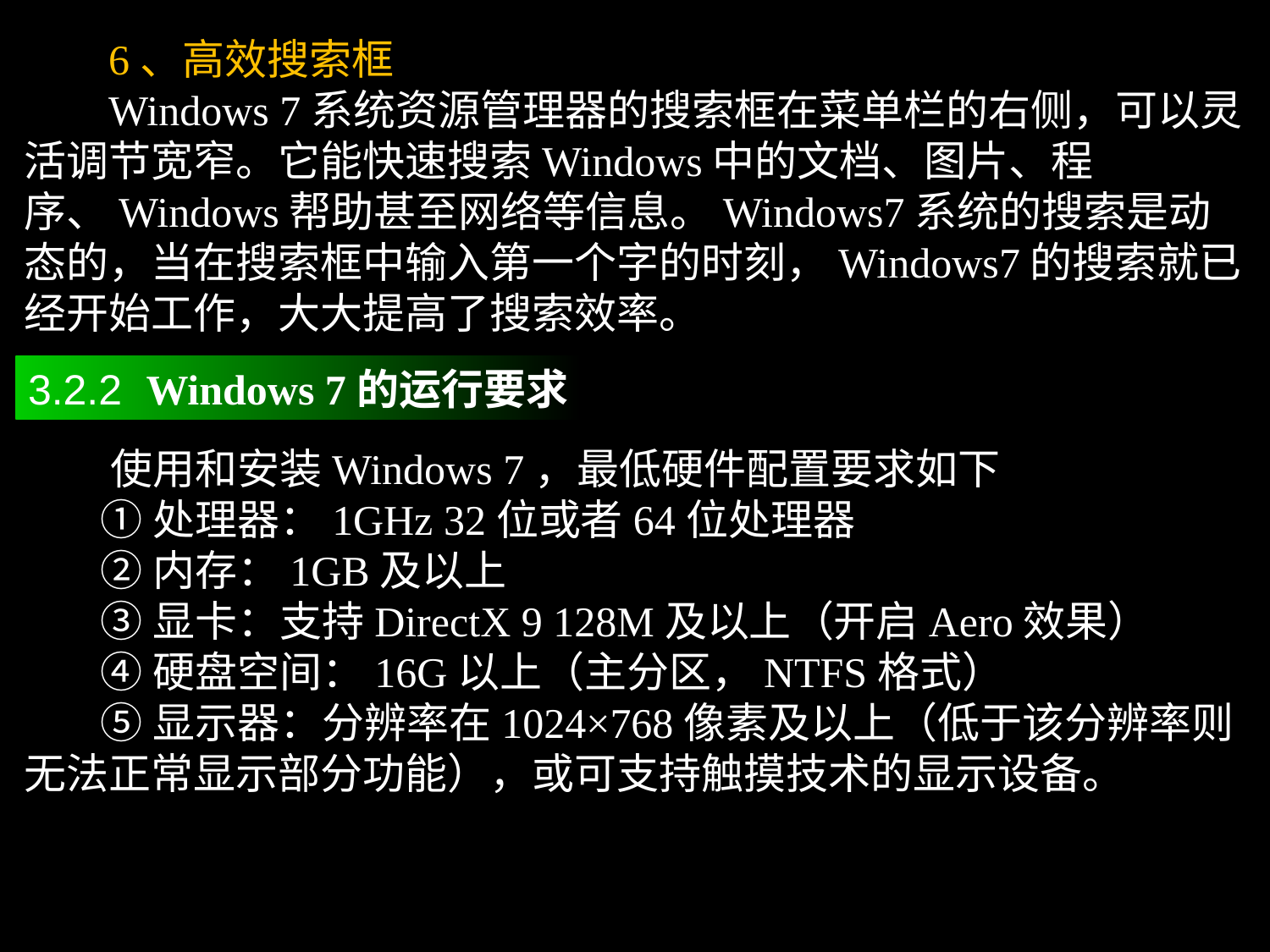

6、高效搜索框
        Windows 7系统资源管理器的搜索框在菜单栏的右侧，可以灵活调节宽窄。它能快速搜索Windows中的文档、图片、程序、Windows帮助甚至网络等信息。Windows7系统的搜索是动态的，当在搜索框中输入第一个字的时刻，Windows7的搜索就已经开始工作，大大提高了搜索效率。
3.2.2  Windows 7的运行要求
        使用和安装Windows 7，最低硬件配置要求如下
        ①处理器：1GHz 32位或者64位处理器
        ②内存：1GB及以上
        ③显卡：支持DirectX 9 128M及以上（开启Aero效果）
        ④硬盘空间：16G以上（主分区，NTFS格式）
        ⑤显示器：分辨率在1024×768像素及以上（低于该分辨率则无法正常显示部分功能），或可支持触摸技术的显示设备。